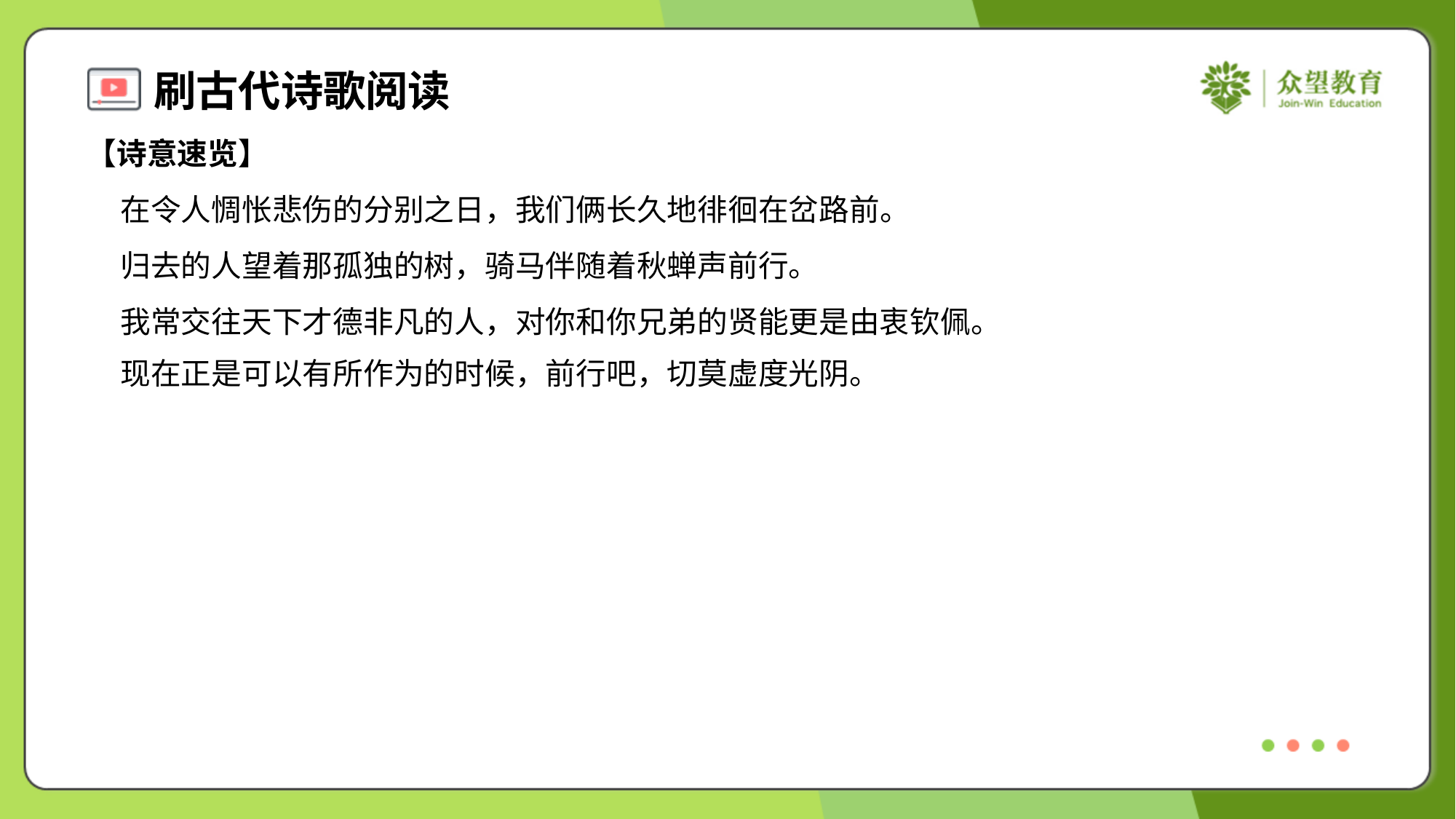

【诗意速览】
    在令人惆怅悲伤的分别之日，我们俩长久地徘徊在岔路前。
    归去的人望着那孤独的树，骑马伴随着秋蝉声前行。
    我常交往天下才德非凡的人，对你和你兄弟的贤能更是由衷钦佩。
    现在正是可以有所作为的时候，前行吧，切莫虚度光阴。